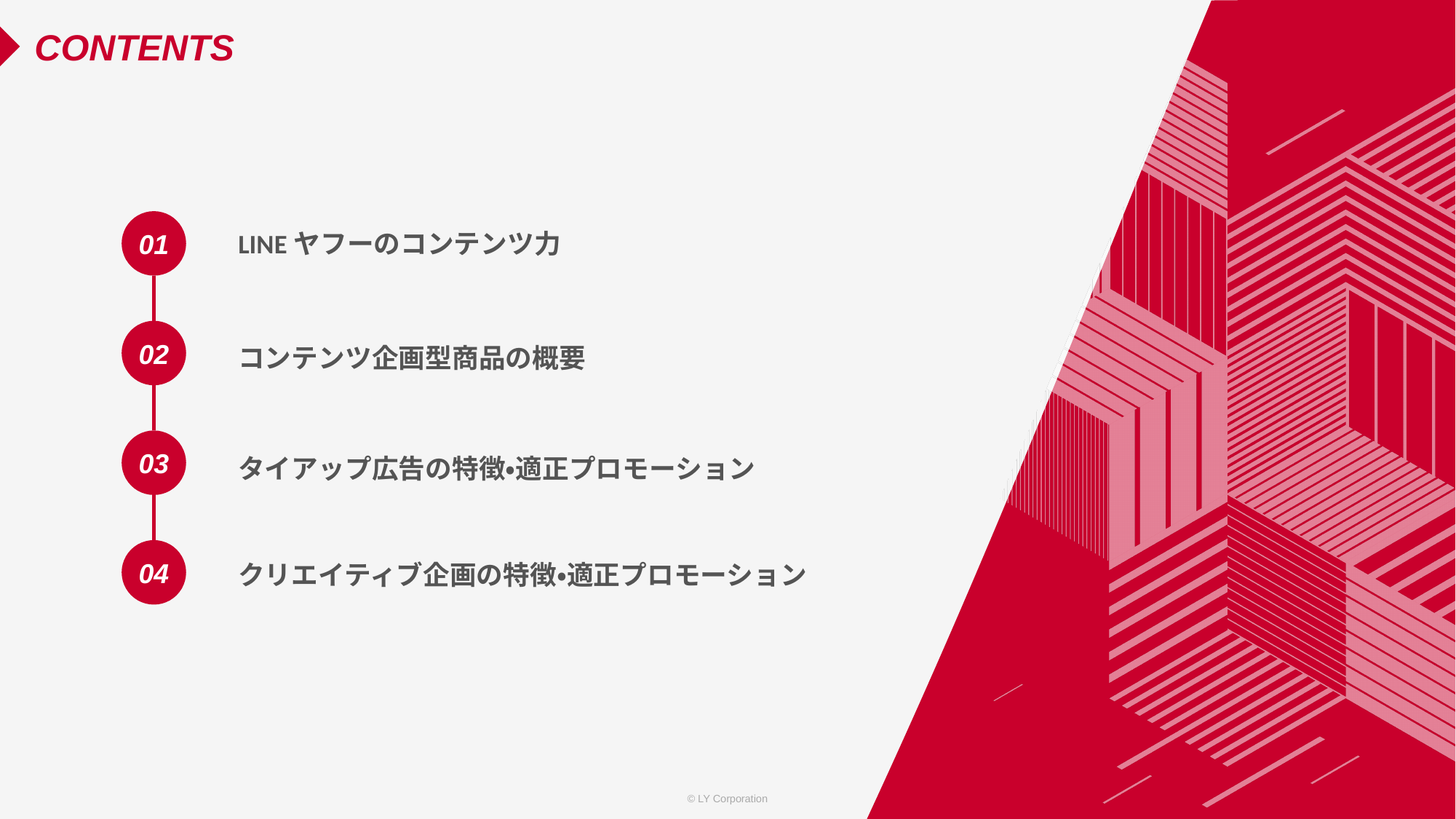

LINEヤフーのコンテンツ力
コンテンツ企画型商品の概要
タイアップ広告の特徴・適正プロモーション
クリエイティブ企画の特徴・適正プロモーション